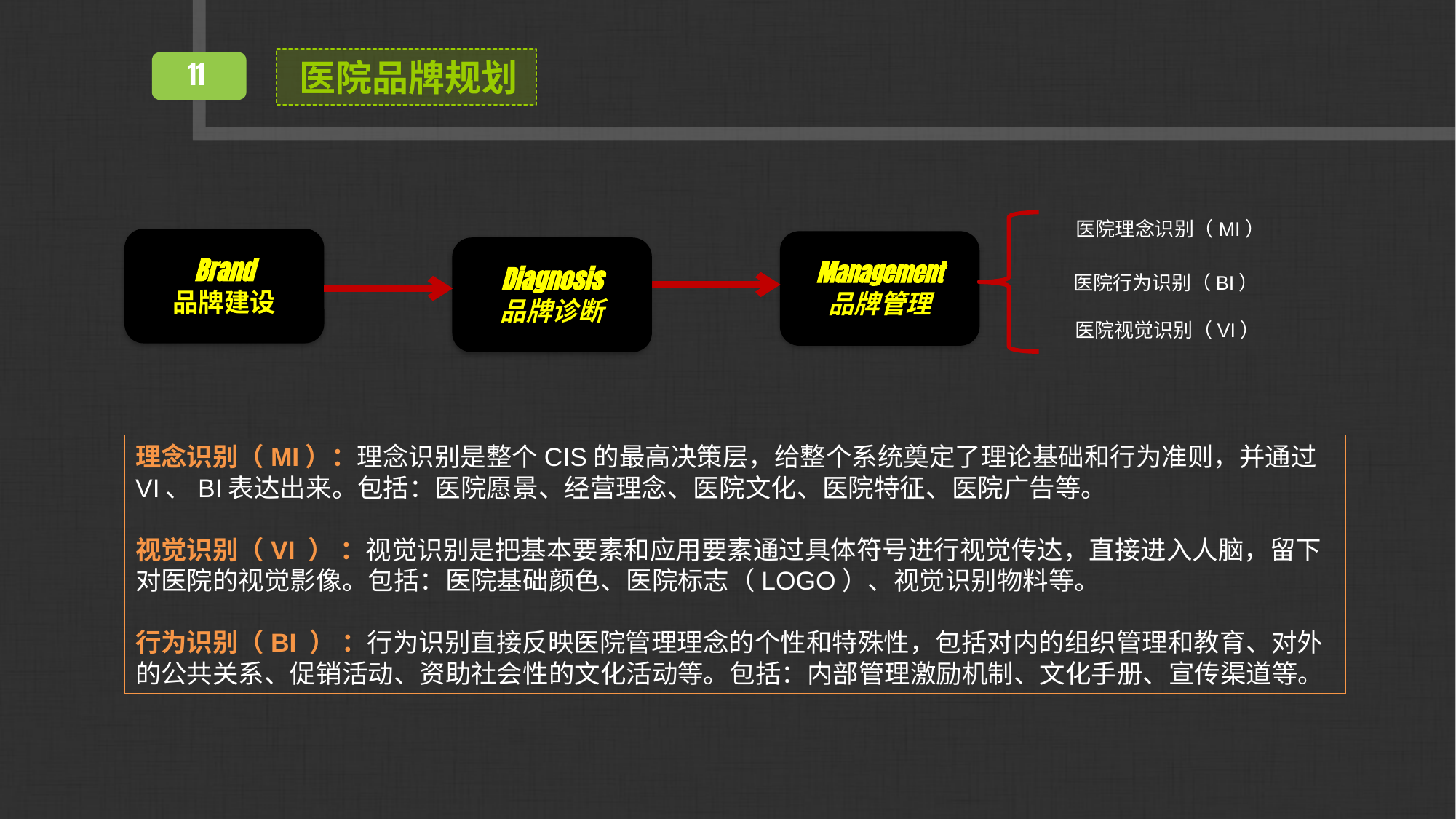

医院品牌规划
医院理念识别（MI）

Brand
品牌建设
Management
品牌管理
Diagnosis
品牌诊断
医院行为识别（BI）
医院视觉识别（VI）
理念识别（MI）：理念识别是整个CIS的最高决策层，给整个系统奠定了理论基础和行为准则，并通过VI、BI表达出来。包括：医院愿景、经营理念、医院文化、医院特征、医院广告等。

视觉识别（VI ） ：视觉识别是把基本要素和应用要素通过具体符号进行视觉传达，直接进入人脑，留下对医院的视觉影像。包括：医院基础颜色、医院标志（LOGO）、视觉识别物料等。

行为识别（BI ） ：行为识别直接反映医院管理理念的个性和特殊性，包括对内的组织管理和教育、对外的公共关系、促销活动、资助社会性的文化活动等。包括：内部管理激励机制、文化手册、宣传渠道等。